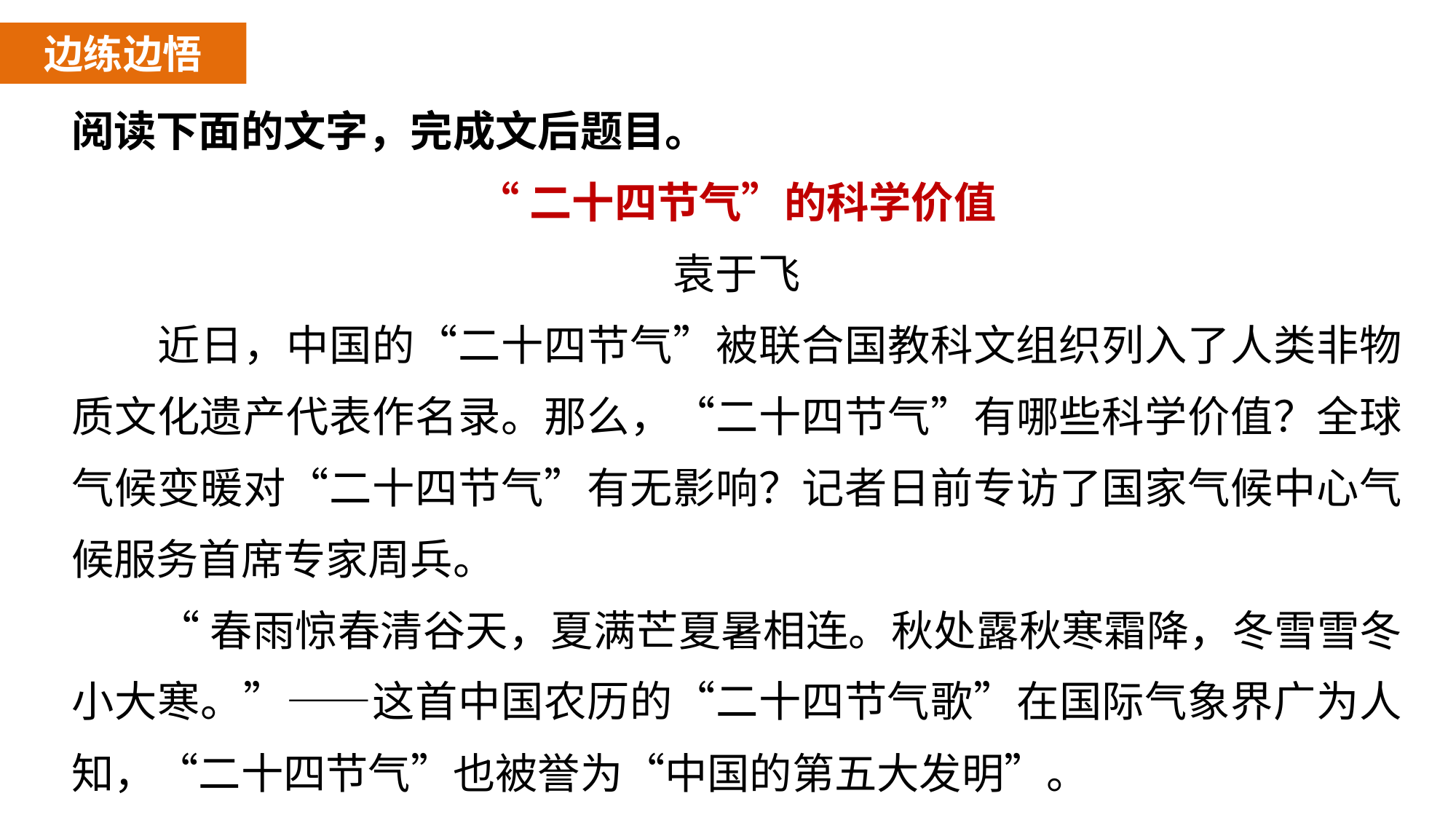

边练边悟
阅读下面的文字，完成文后题目。
“二十四节气”的科学价值
袁于飞
近日，中国的“二十四节气”被联合国教科文组织列入了人类非物质文化遗产代表作名录。那么，“二十四节气”有哪些科学价值？全球气候变暖对“二十四节气”有无影响？记者日前专访了国家气候中心气候服务首席专家周兵。
“春雨惊春清谷天，夏满芒夏暑相连。秋处露秋寒霜降，冬雪雪冬小大寒。”——这首中国农历的“二十四节气歌”在国际气象界广为人知，“二十四节气”也被誉为“中国的第五大发明”。